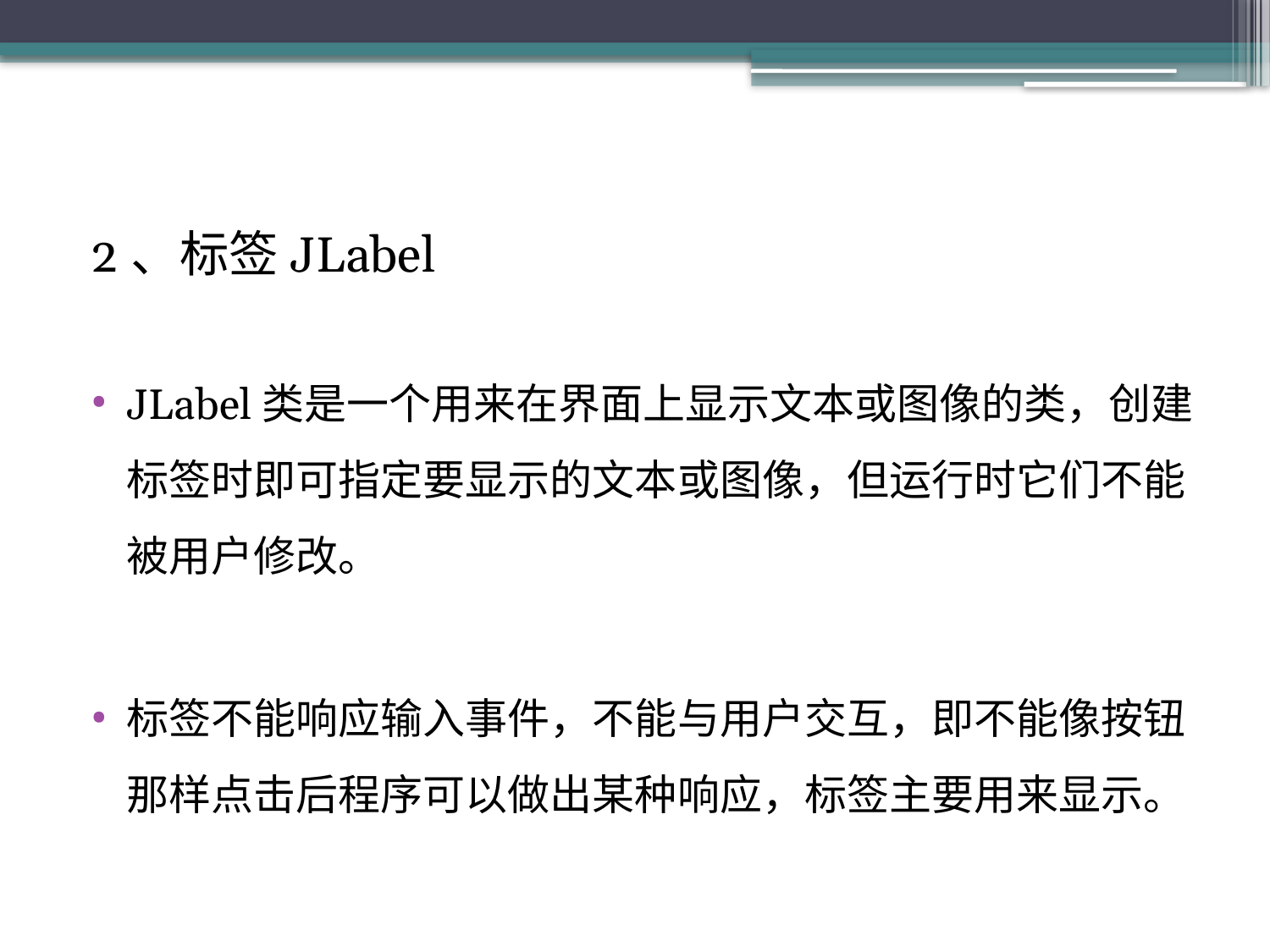

#
2、标签JLabel

JLabel类是一个用来在界面上显示文本或图像的类，创建标签时即可指定要显示的文本或图像，但运行时它们不能被用户修改。

标签不能响应输入事件，不能与用户交互，即不能像按钮那样点击后程序可以做出某种响应，标签主要用来显示。